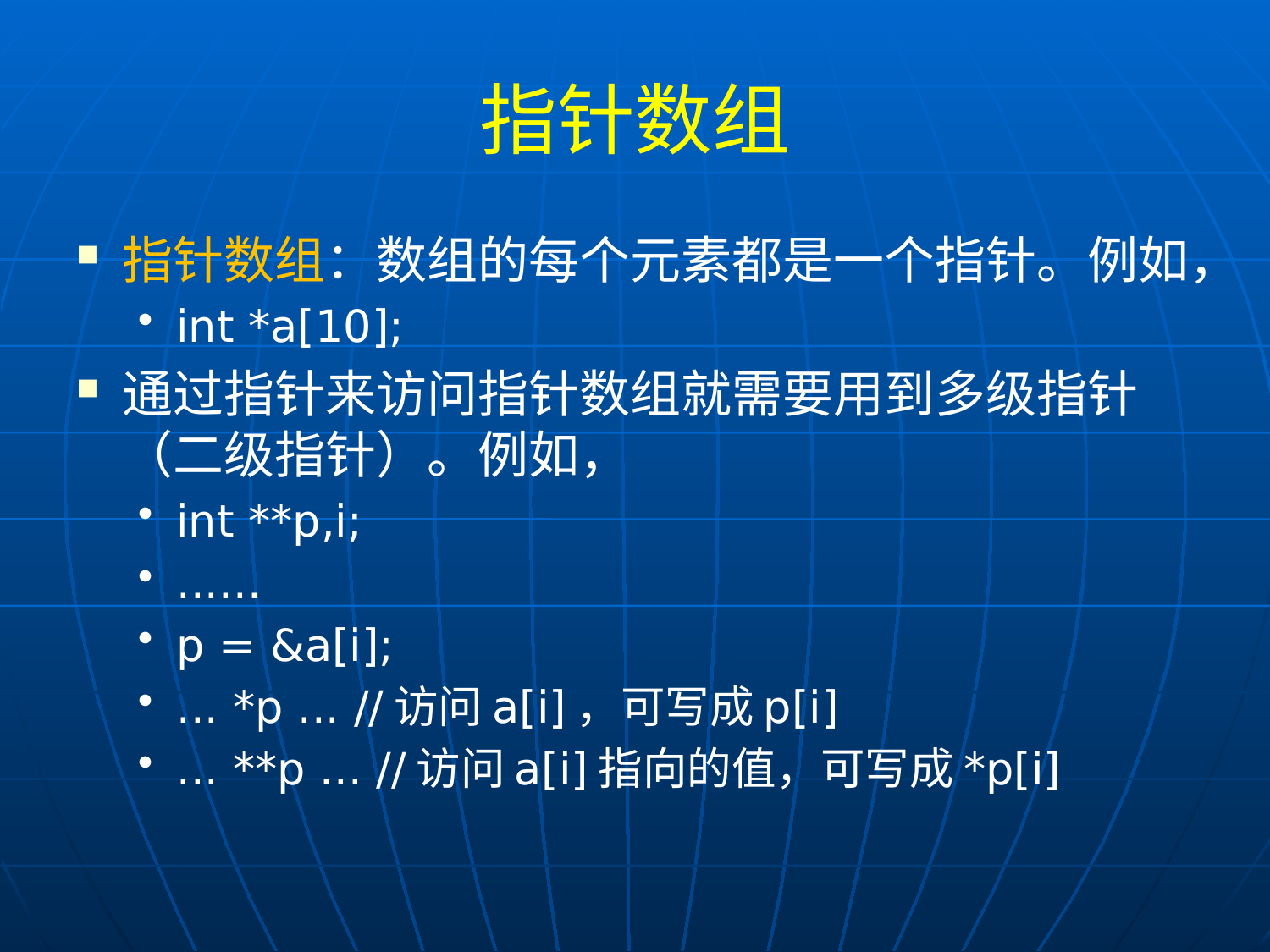

# 指针数组
指针数组：数组的每个元素都是一个指针。例如，
int *a[10];
通过指针来访问指针数组就需要用到多级指针（二级指针）。例如，
int **p,i;
......
p = &a[i];
... *p ... //访问a[i]，可写成p[i]
... **p ... //访问a[i]指向的值，可写成*p[i]